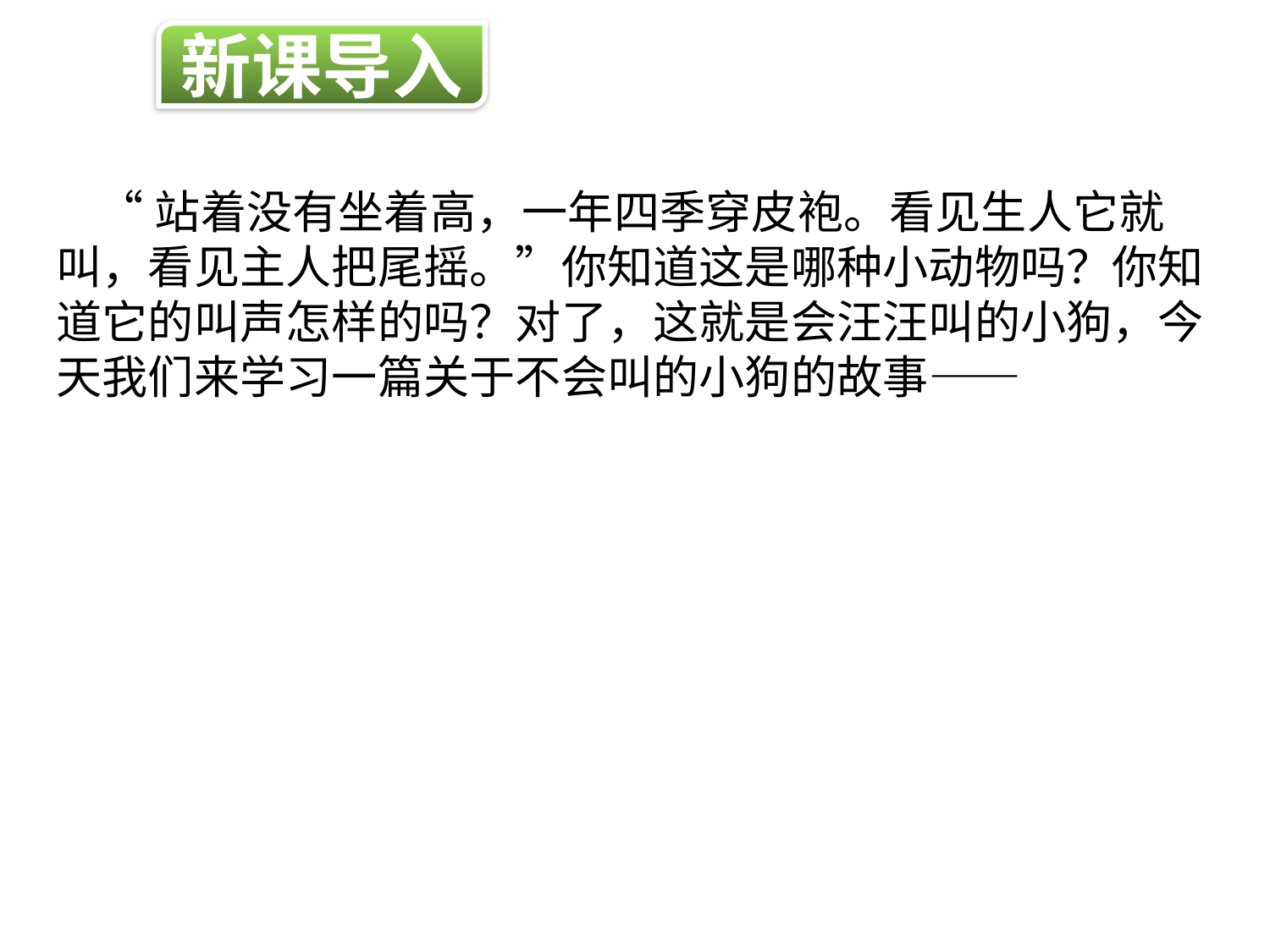

新课导入
    “站着没有坐着高，一年四季穿皮袍。看见生人它就叫，看见主人把尾摇。”你知道这是哪种小动物吗？你知道它的叫声怎样的吗？对了，这就是会汪汪叫的小狗，今天我们来学习一篇关于不会叫的小狗的故事——